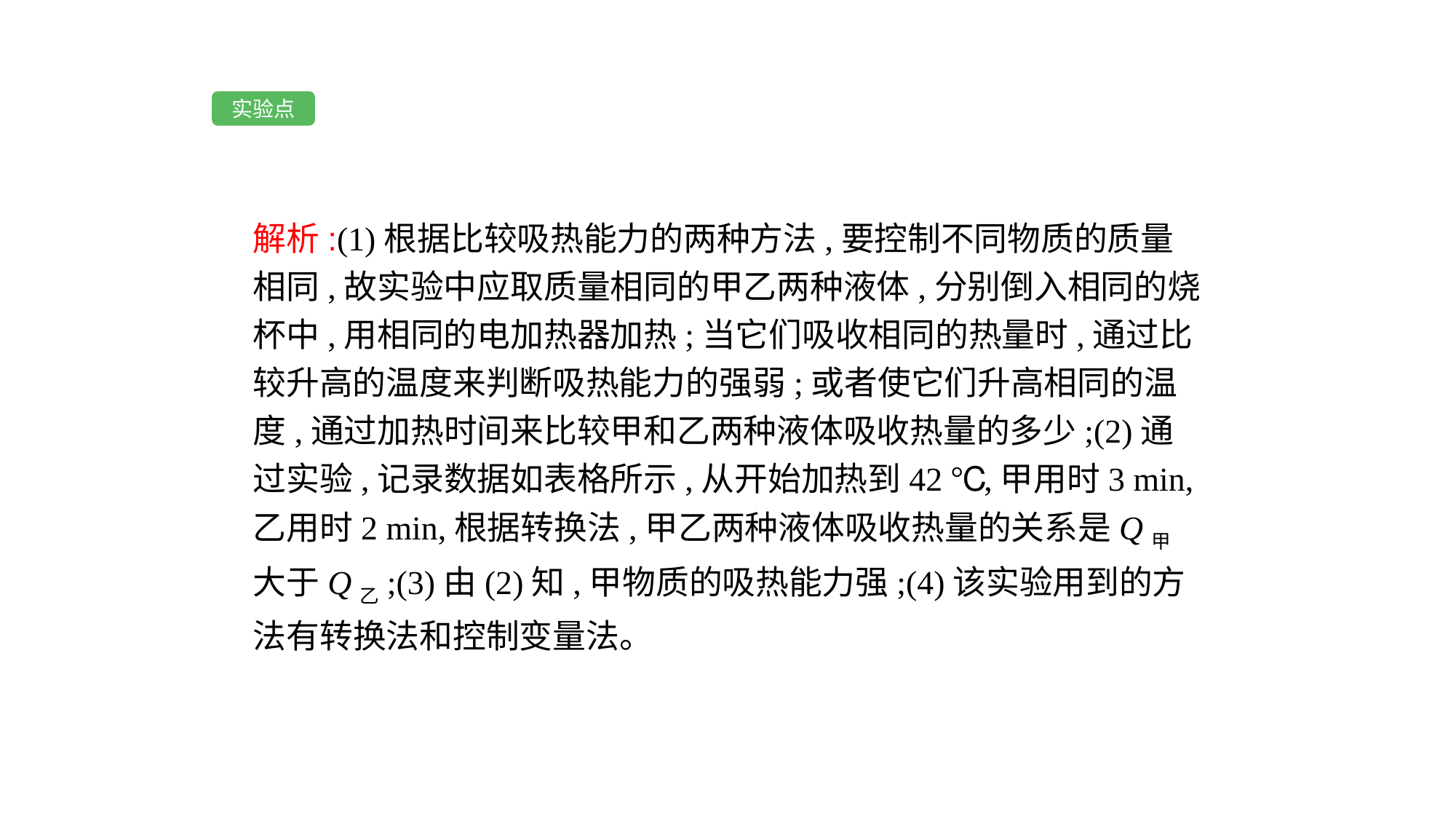

实验点
解析:(1)根据比较吸热能力的两种方法,要控制不同物质的质量相同,故实验中应取质量相同的甲乙两种液体,分别倒入相同的烧杯中,用相同的电加热器加热;当它们吸收相同的热量时,通过比较升高的温度来判断吸热能力的强弱;或者使它们升高相同的温度,通过加热时间来比较甲和乙两种液体吸收热量的多少;(2)通过实验,记录数据如表格所示,从开始加热到42 ℃,甲用时3 min,乙用时2 min,根据转换法,甲乙两种液体吸收热量的关系是Q甲大于Q乙;(3)由(2)知,甲物质的吸热能力强;(4)该实验用到的方法有转换法和控制变量法。